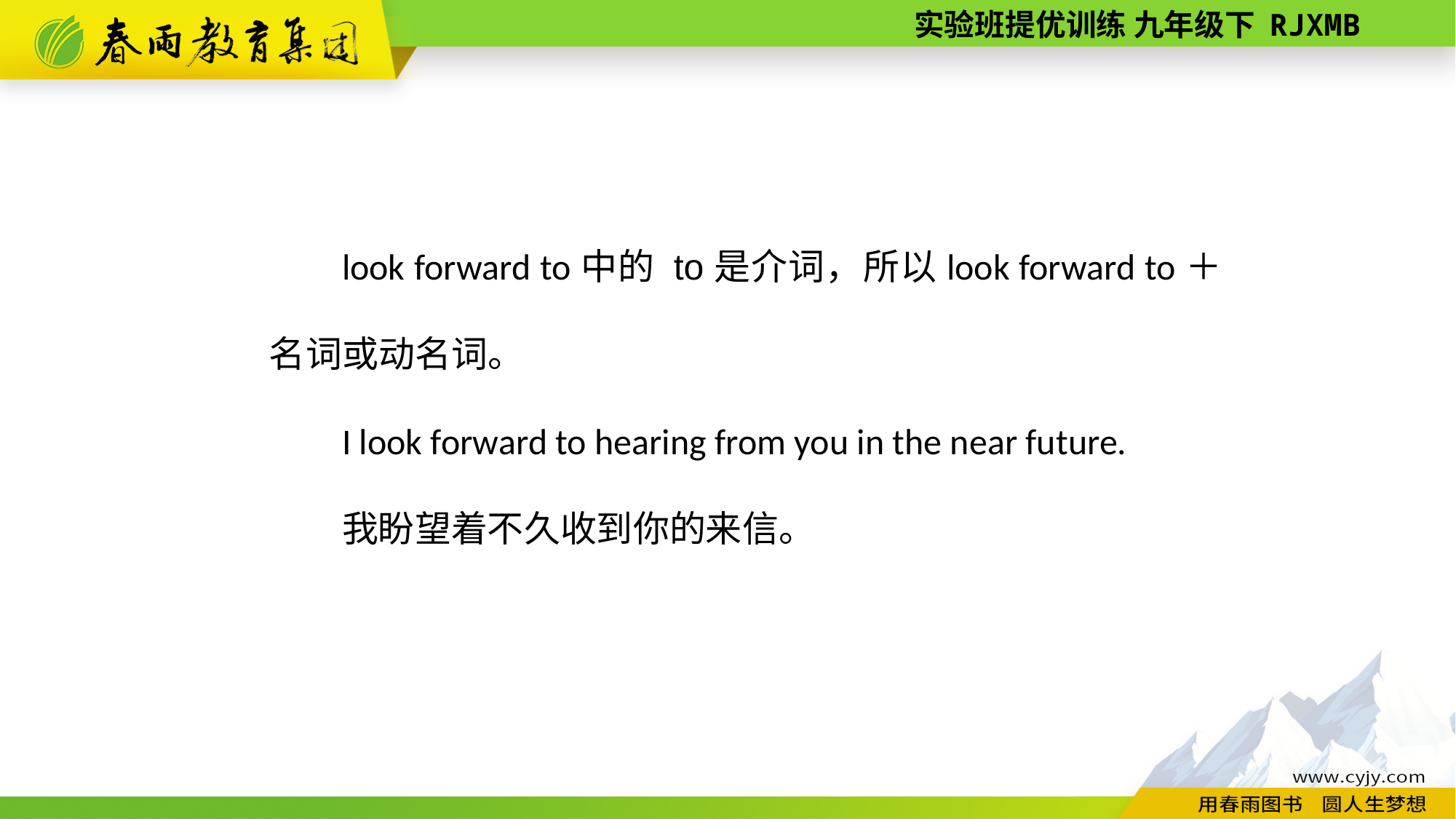

look forward to中的 to是介词，所以look forward to＋名词或动名词。
I look forward to hearing from you in the near future.
我盼望着不久收到你的来信。